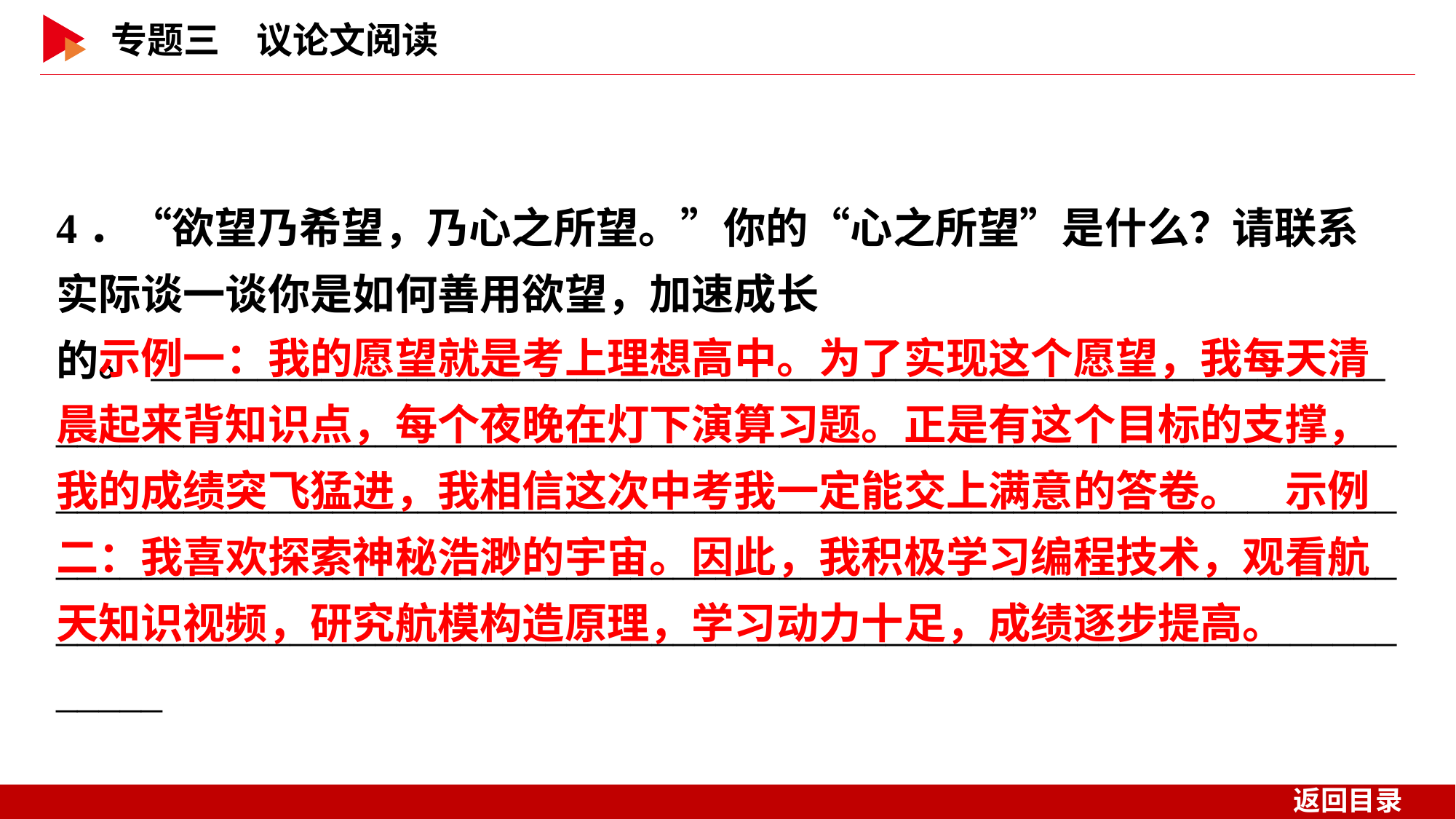

4．“欲望乃希望，乃心之所望。”你的“心之所望”是什么？请联系实际谈一谈你是如何善用欲望，加速成长的。___________________________________________________________________________________________________________________________________________________________________________________________________________________________________________________________________________________________________________________________
　示例一：我的愿望就是考上理想高中。为了实现这个愿望，我每天清晨起来背知识点，每个夜晚在灯下演算习题。正是有这个目标的支撑，我的成绩突飞猛进，我相信这次中考我一定能交上满意的答卷。　示例二：我喜欢探索神秘浩渺的宇宙。因此，我积极学习编程技术，观看航天知识视频，研究航模构造原理，学习动力十足，成绩逐步提高。